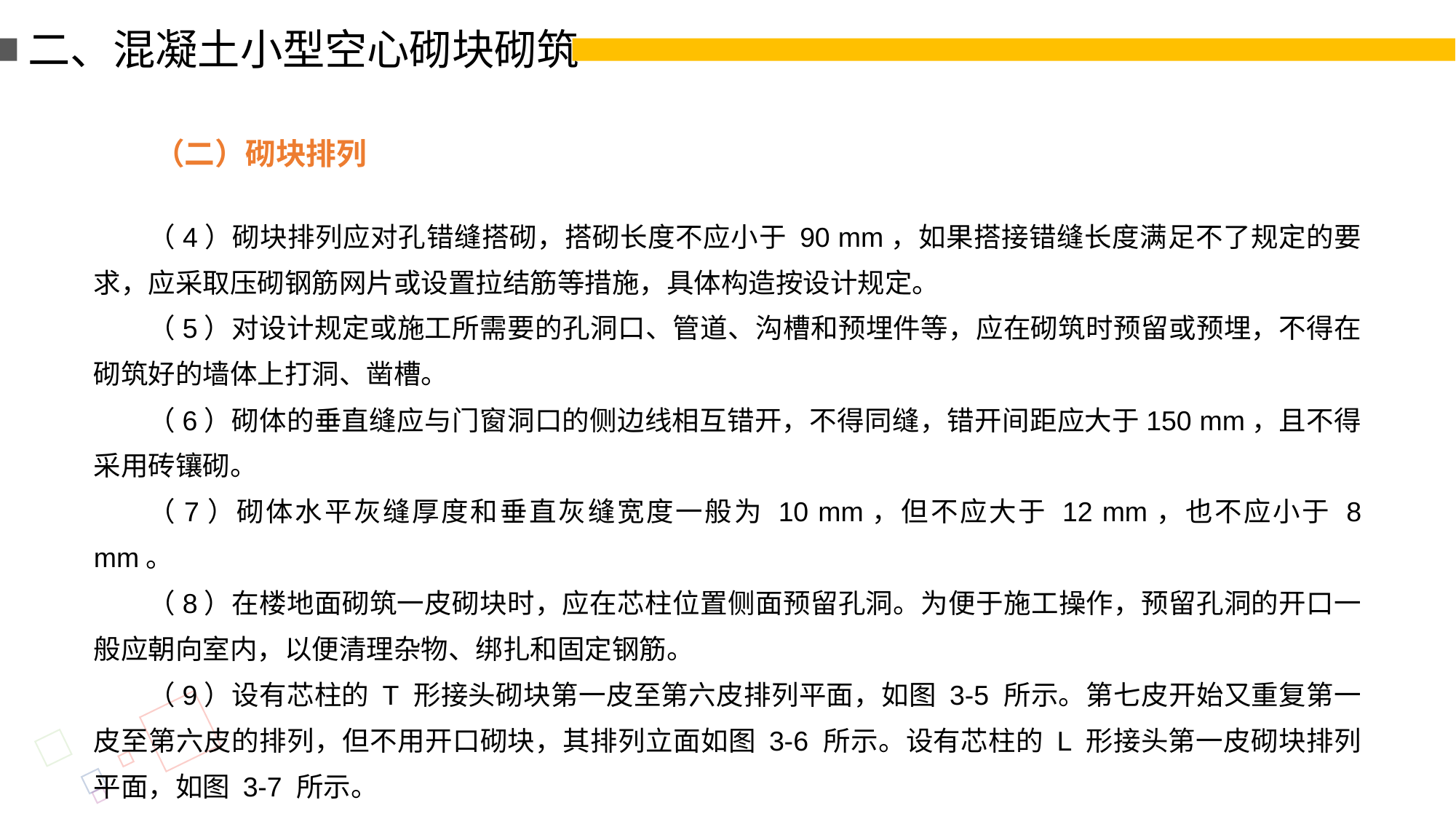

二、混凝土小型空心砌块砌筑
（二）砌块排列
（4）砌块排列应对孔错缝搭砌，搭砌长度不应小于 90 mm，如果搭接错缝长度满足不了规定的要求，应采取压砌钢筋网片或设置拉结筋等措施，具体构造按设计规定。
（5）对设计规定或施工所需要的孔洞口、管道、沟槽和预埋件等，应在砌筑时预留或预埋，不得在砌筑好的墙体上打洞、凿槽。
（6）砌体的垂直缝应与门窗洞口的侧边线相互错开，不得同缝，错开间距应大于150 mm，且不得采用砖镶砌。
（7）砌体水平灰缝厚度和垂直灰缝宽度一般为 10 mm，但不应大于 12 mm，也不应小于 8 mm。
（8）在楼地面砌筑一皮砌块时，应在芯柱位置侧面预留孔洞。为便于施工操作，预留孔洞的开口一般应朝向室内，以便清理杂物、绑扎和固定钢筋。
（9）设有芯柱的 T 形接头砌块第一皮至第六皮排列平面，如图 3-5 所示。第七皮开始又重复第一皮至第六皮的排列，但不用开口砌块，其排列立面如图 3-6 所示。设有芯柱的 L 形接头第一皮砌块排列平面，如图 3-7 所示。